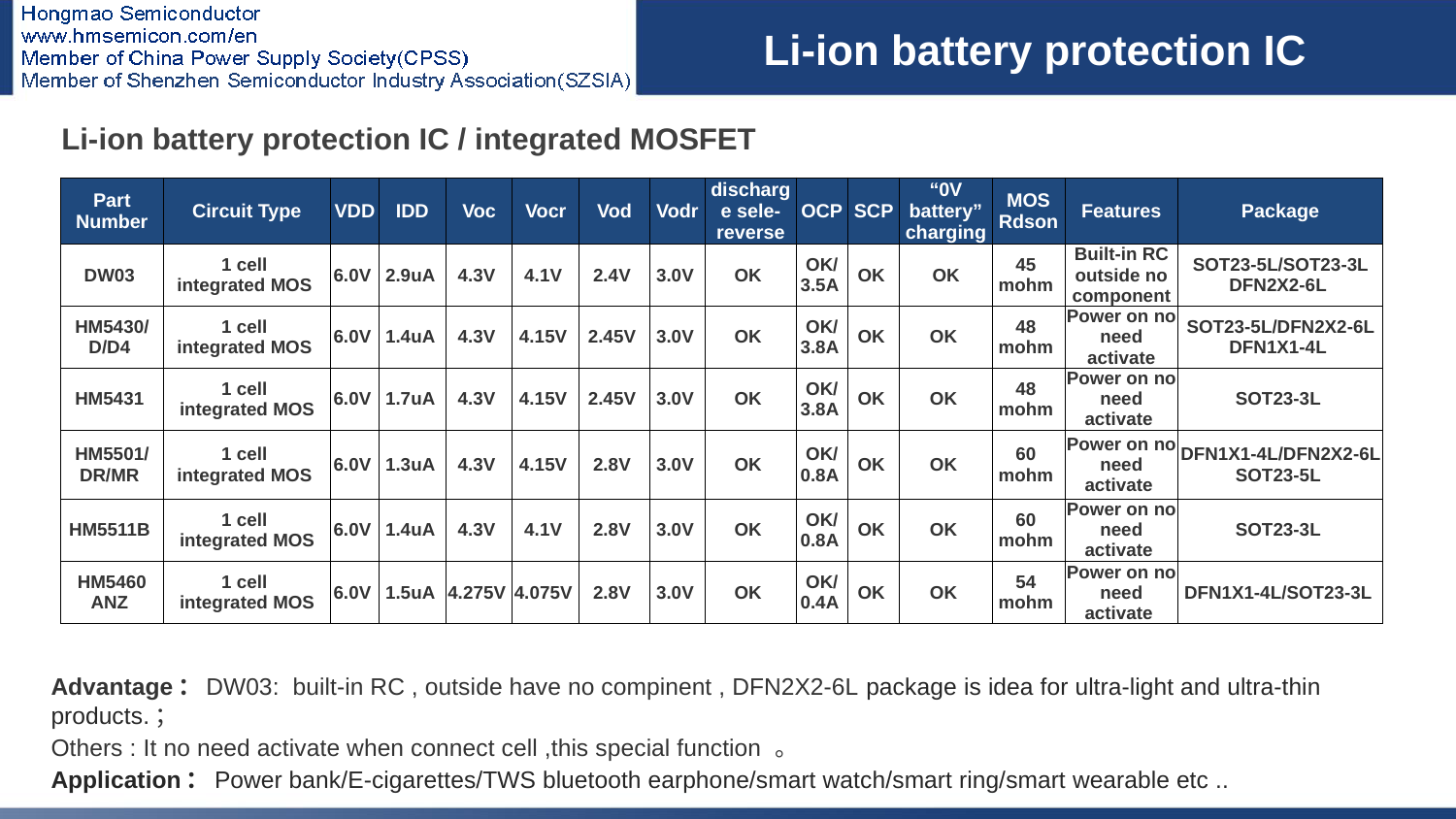

Li-ion battery protection IC

# 锂电保护IC
| Li-ion battery protection IC / integrated MOSFET |  |  |  |  |  |  |  |  |  |  |  |  |  |  |
| --- | --- | --- | --- | --- | --- | --- | --- | --- | --- | --- | --- | --- | --- | --- |
| Part Number | Circuit Type | VDD | IDD | Voc | Vocr | Vod | Vodr | discharge sele-reverse | OCP | SCP | “0V battery” charging | MOS Rdson | Features | Package |
| DW03 | 1 cell integrated MOS | 6.0V | 2.9uA | 4.3V | 4.1V | 2.4V | 3.0V | OK | OK/ 3.5A | OK | OK | 45 mohm | Built-in RC outside no component | SOT23-5L/SOT23-3L DFN2X2-6L |
| HM5430/D/D4 | 1 cell integrated MOS | 6.0V | 1.4uA | 4.3V | 4.15V | 2.45V | 3.0V | OK | OK/ 3.8A | OK | OK | 48 mohm | Power on no need activate | SOT23-5L/DFN2X2-6L DFN1X1-4L |
| HM5431 | 1 cell integrated MOS | 6.0V | 1.7uA | 4.3V | 4.15V | 2.45V | 3.0V | OK | OK/ 3.8A | OK | OK | 48 mohm | Power on no need activate | SOT23-3L |
| HM5501/DR/MR | 1 cell integrated MOS | 6.0V | 1.3uA | 4.3V | 4.15V | 2.8V | 3.0V | OK | OK/ 0.8A | OK | OK | 60 mohm | Power on no need activate | DFN1X1-4L/DFN2X2-6L SOT23-5L |
| HM5511B | 1 cell integrated MOS | 6.0V | 1.4uA | 4.3V | 4.1V | 2.8V | 3.0V | OK | OK/ 0.8A | OK | OK | 60 mohm | Power on no need activate | SOT23-3L |
| HM5460 ANZ | 1 cell integrated MOS | 6.0V | 1.5uA | 4.275V | 4.075V | 2.8V | 3.0V | OK | OK/ 0.4A | OK | OK | 54 mohm | Power on no need activate | DFN1X1-4L/SOT23-3L |
Advantage：DW03:  built-in RC , outside have no compinent , DFN2X2-6L package is idea for ultra-light and ultra-thin products.；
Others : It no need activate when connect cell ,this special function 。
Application：Power bank/E-cigarettes/TWS bluetooth earphone/smart watch/smart ring/smart wearable etc ..